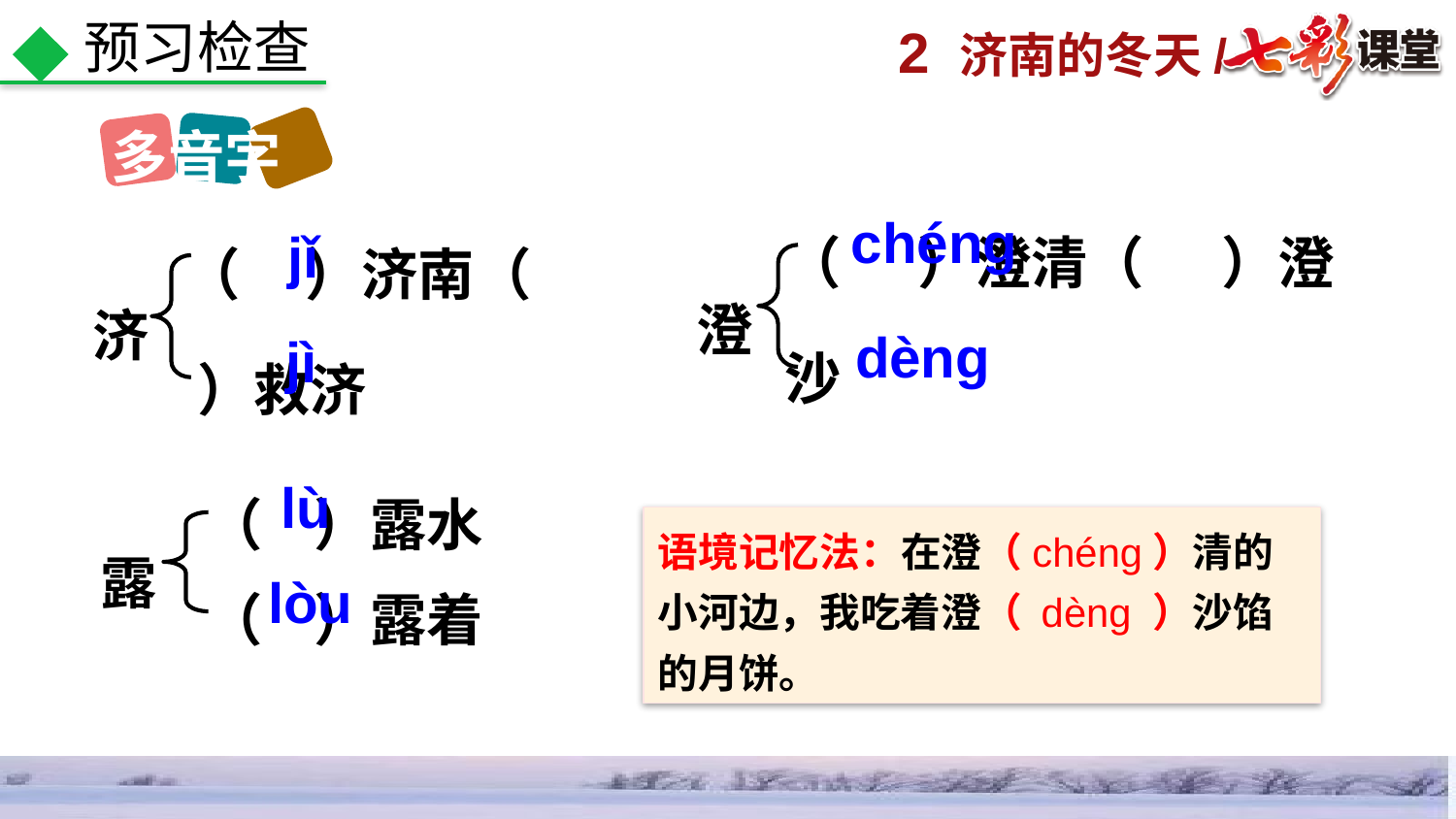

预习检查

多音字

（      ）澄清（      ）澄沙
（     ）济南（     ）救济
chénɡ
jǐ

澄

济
dènɡ
jì
（    ）露水
（    ）露着
lù
露
语境记忆法：在澄（chéng）清的小河边，我吃着澄（ dèng ）沙馅的月饼。

lòu